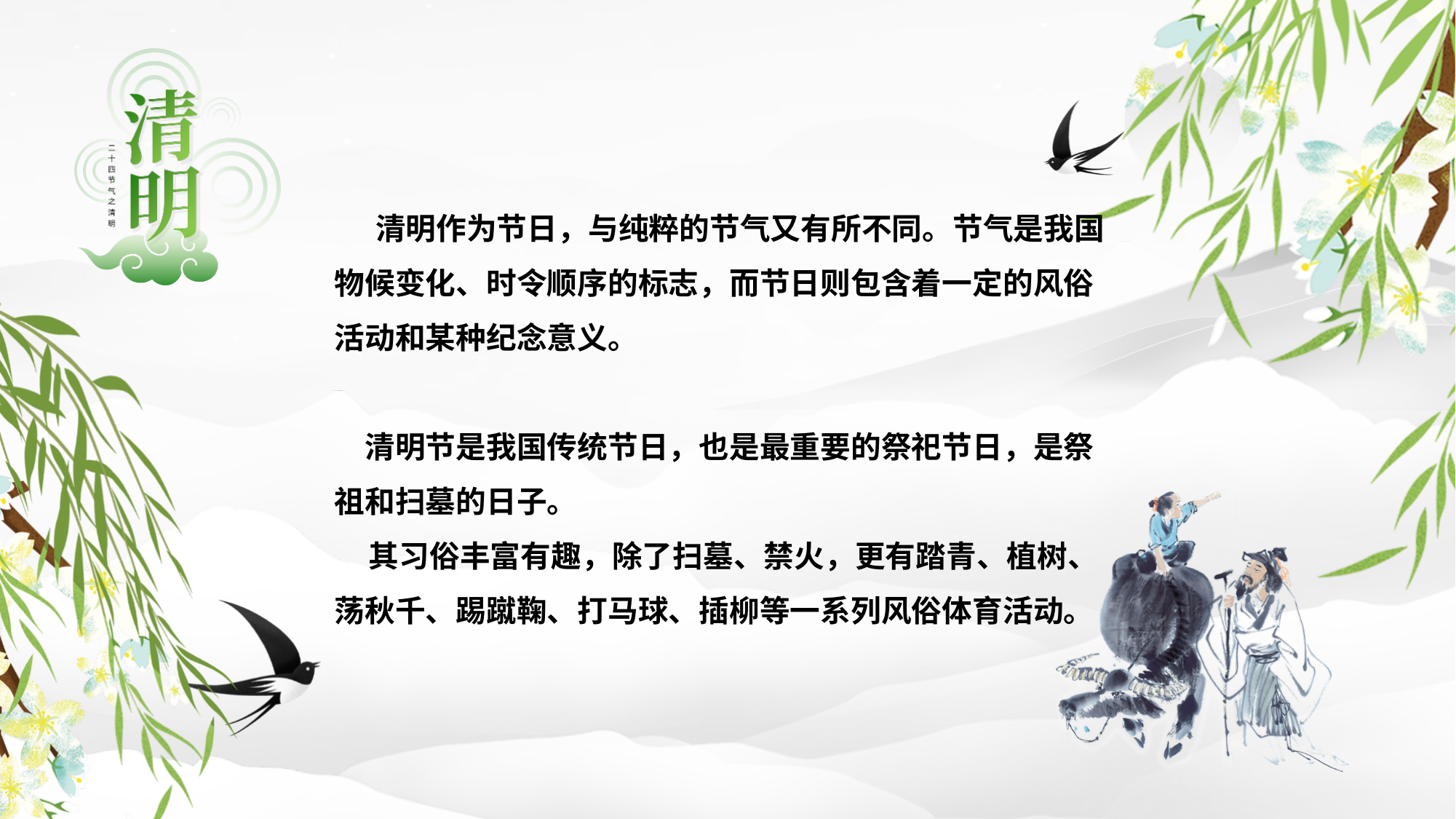

清明作为节日，与纯粹的节气又有所不同。节气是我国物候变化、时令顺序的标志，而节日则包含着一定的风俗活动和某种纪念意义。
　清明节是我国传统节日，也是最重要的祭祀节日，是祭祖和扫墓的日子。
     其习俗丰富有趣，除了扫墓、禁火，更有踏青、植树、荡秋千、踢蹴鞠、打马球、插柳等一系列风俗体育活动。